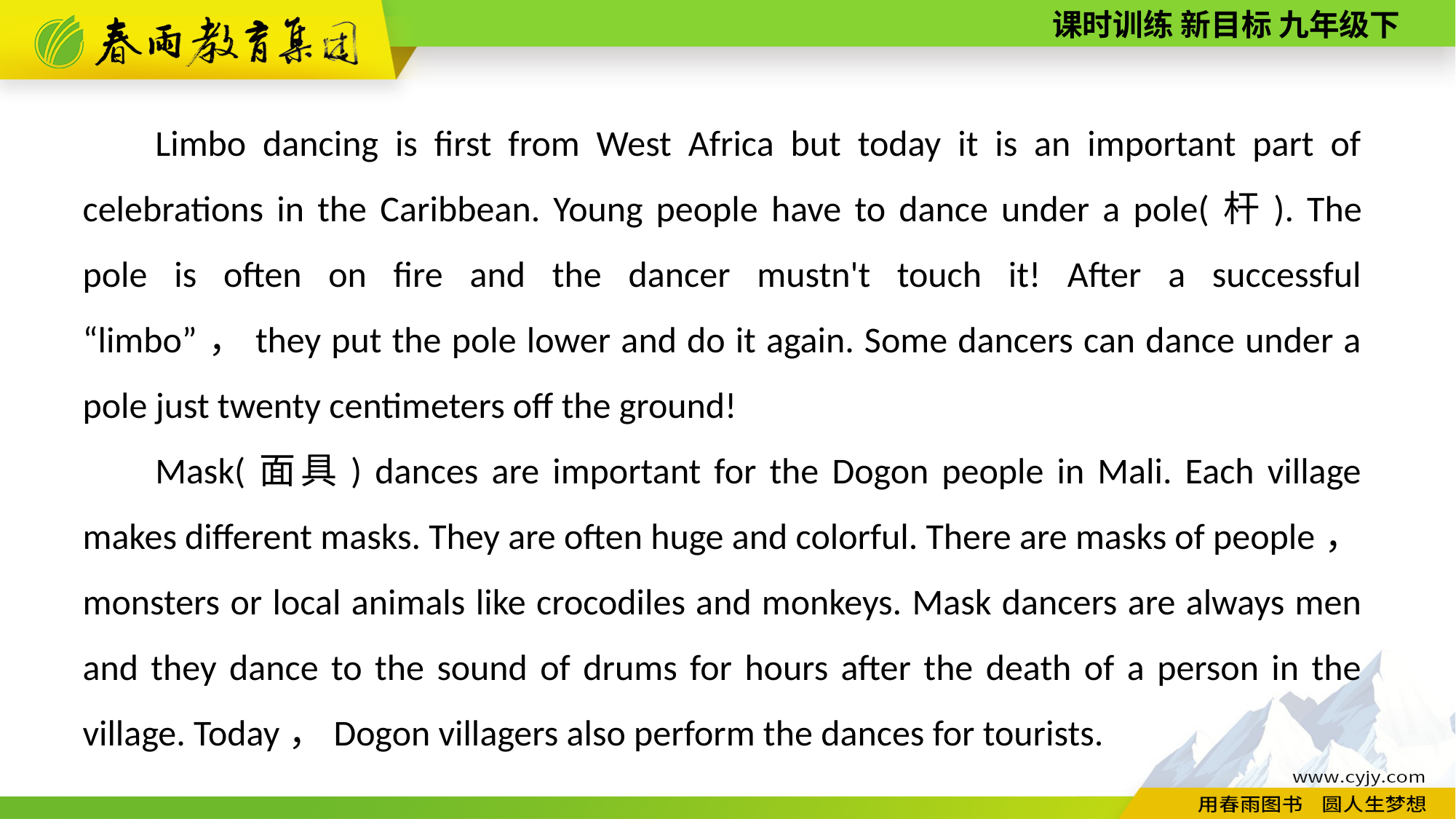

Limbo dancing is first from West Africa but today it is an important part of celebrations in the Caribbean. Young people have to dance under a pole(杆). The pole is often on fire and the dancer mustn't touch it! After a successful “limbo”，they put the pole lower and do it again. Some dancers can dance under a pole just twenty centimeters off the ground!
Mask(面具) dances are important for the Dogon people in Mali. Each village makes different masks. They are often huge and colorful. There are masks of people，monsters or local animals like crocodiles and monkeys. Mask dancers are always men and they dance to the sound of drums for hours after the death of a person in the village. Today，Dogon villagers also perform the dances for tourists.